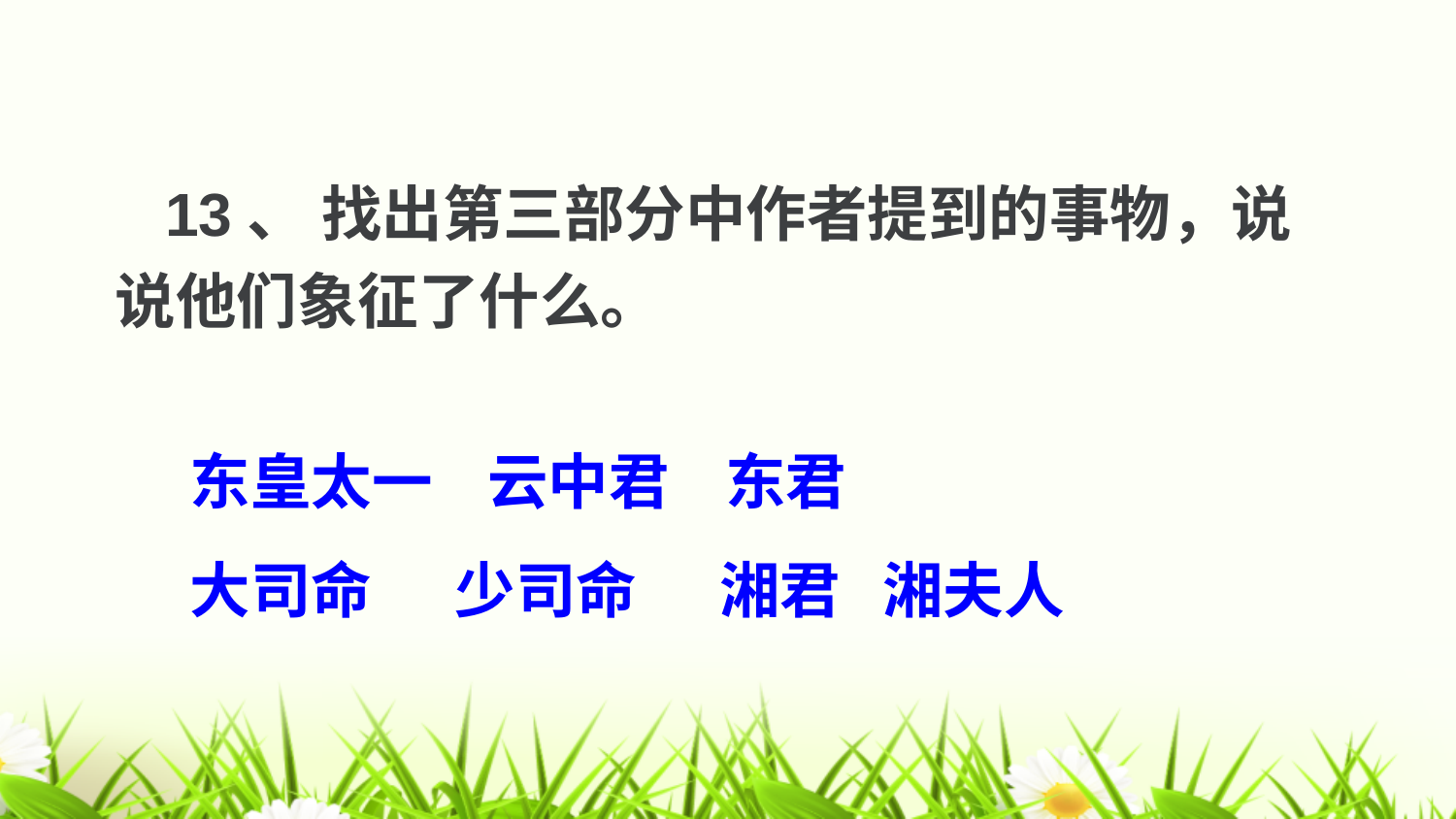

13、 找出第三部分中作者提到的事物，说说他们象征了什么。
东皇太一    云中君    东君
大司命      少司命      湘君   湘夫人